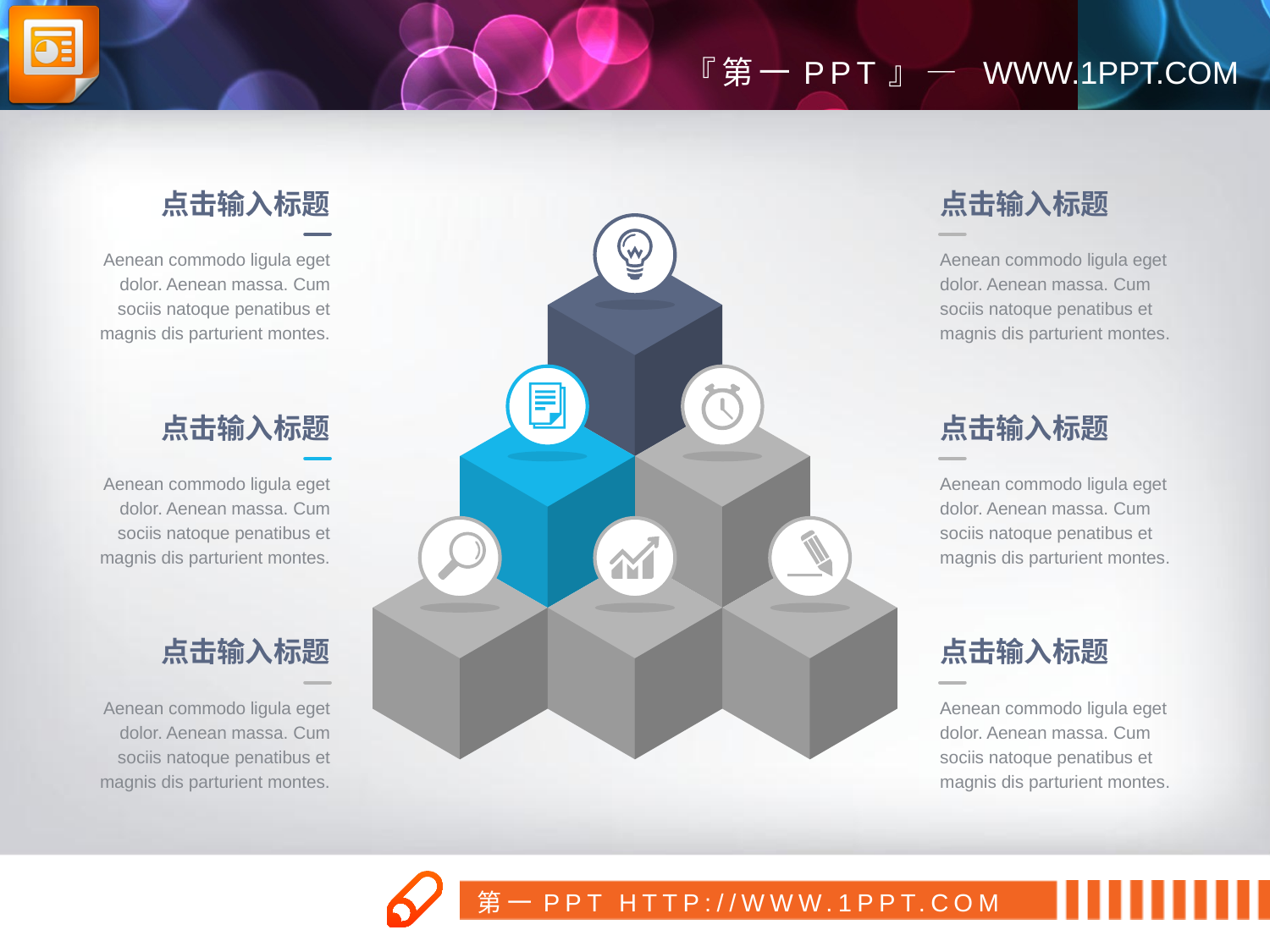

点击输入标题
点击输入标题

Aenean commodo ligula eget dolor. Aenean massa. Cum sociis natoque penatibus et magnis dis parturient montes.
Aenean commodo ligula eget dolor. Aenean massa. Cum sociis natoque penatibus et magnis dis parturient montes.

点击输入标题
点击输入标题
Aenean commodo ligula eget dolor. Aenean massa. Cum sociis natoque penatibus et magnis dis parturient montes.
Aenean commodo ligula eget dolor. Aenean massa. Cum sociis natoque penatibus et magnis dis parturient montes.

点击输入标题
点击输入标题
Aenean commodo ligula eget dolor. Aenean massa. Cum sociis natoque penatibus et magnis dis parturient montes.
Aenean commodo ligula eget dolor. Aenean massa. Cum sociis natoque penatibus et magnis dis parturient montes.